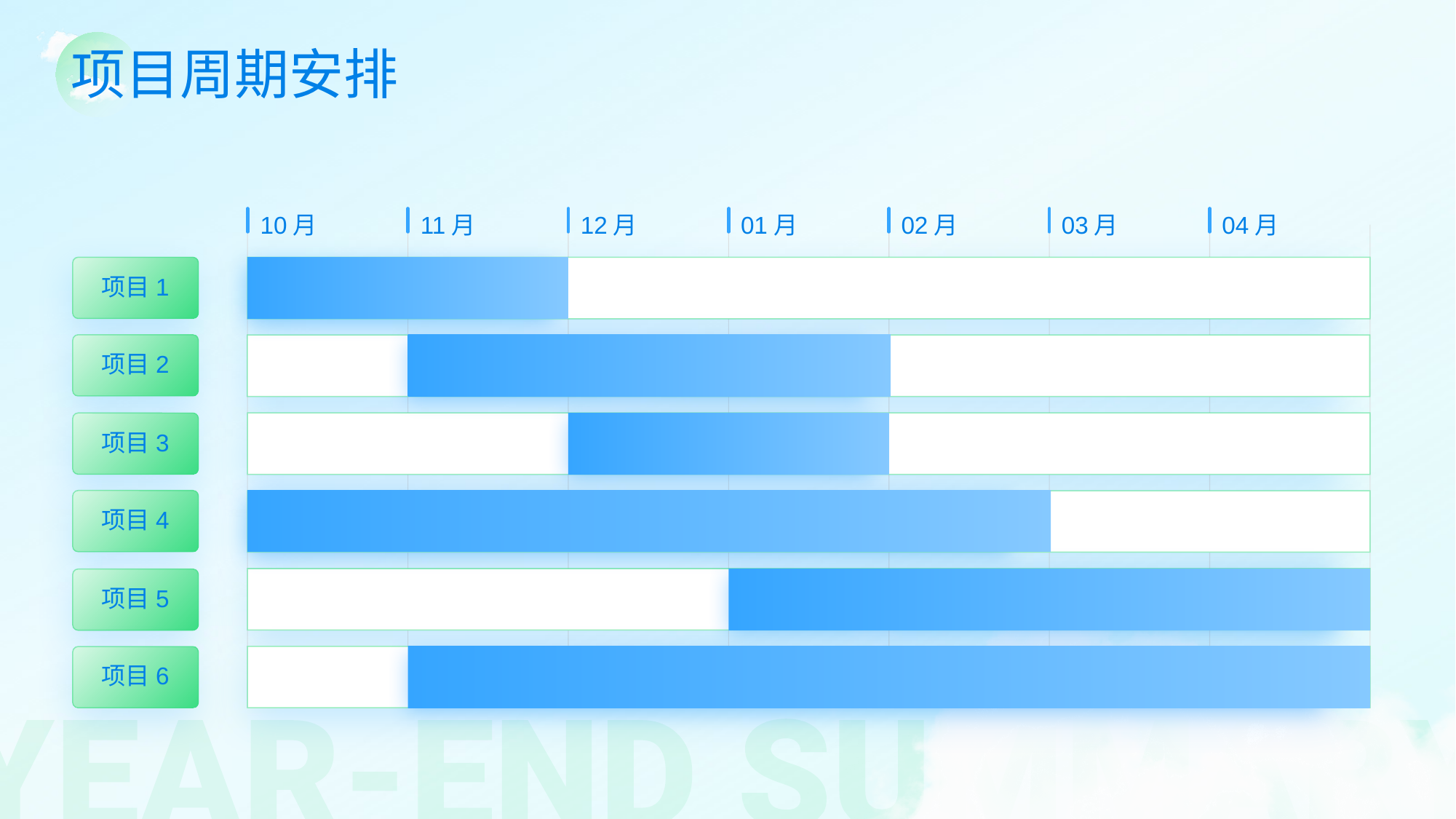

项目周期安排
10月
11月
12月
01月
02月
03月
04月

项目1
项目2
项目3
项目4
项目5
项目6